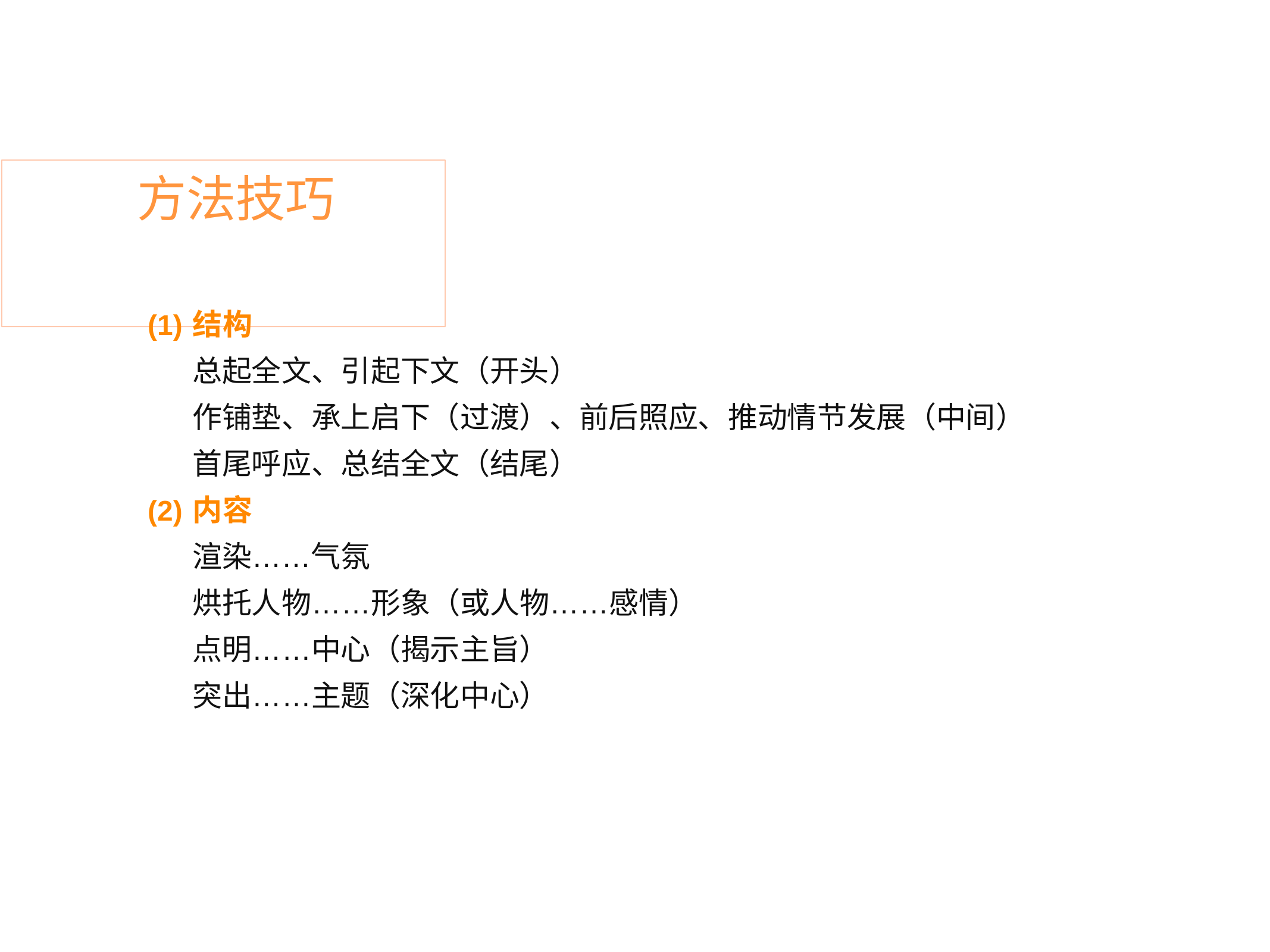

# 方法技巧
结构
总起全文、引起下文（开头）
作铺垫、承上启下（过渡）、前后照应、推动情节发展（中间） 首尾呼应、总结全文（结尾）
内容
渲染……气氛
烘托人物……形象（或人物……感情） 点明……中心（揭示主旨）
突出……主题（深化中心）